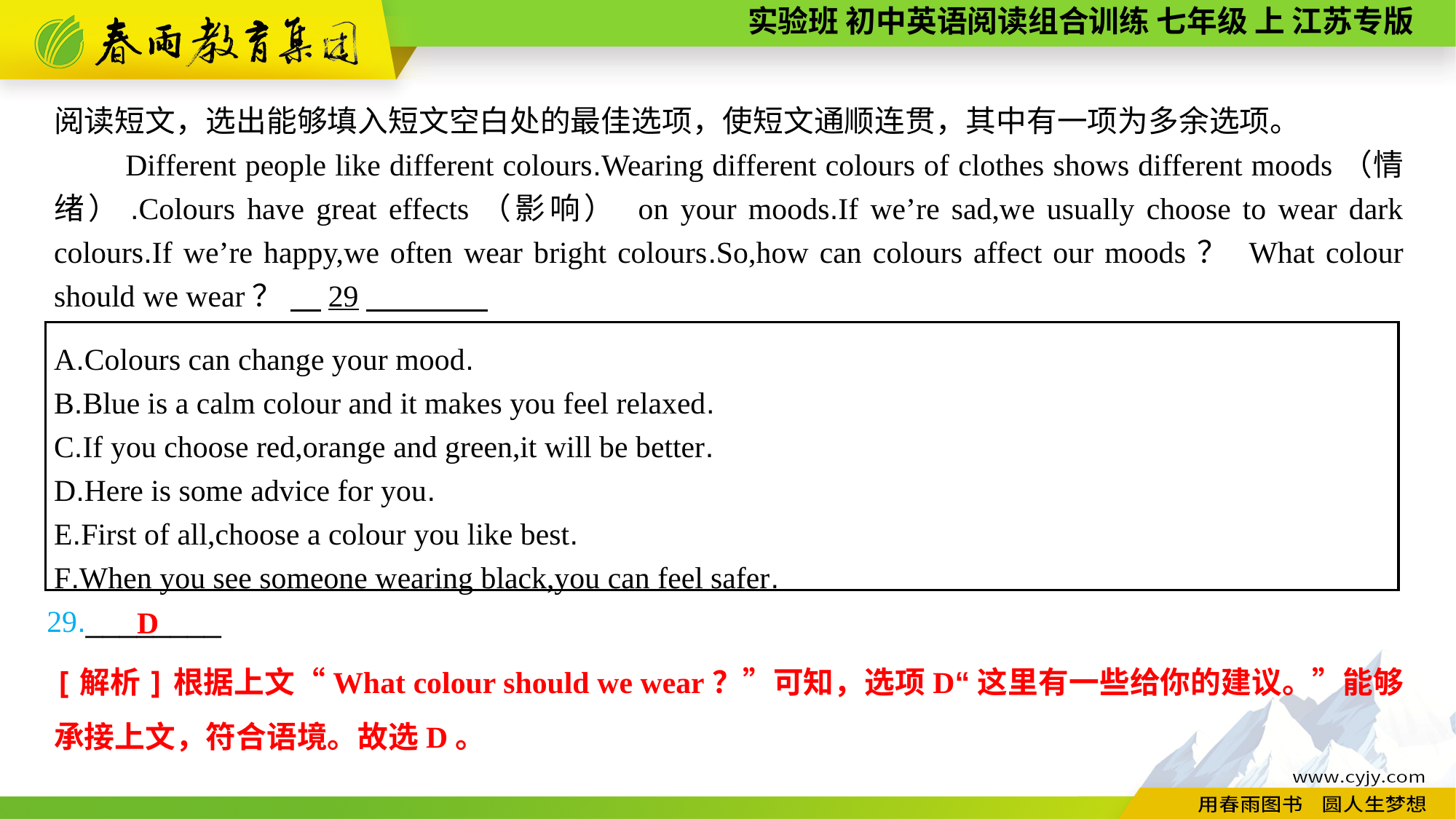

阅读短文，选出能够填入短文空白处的最佳选项，使短文通顺连贯，其中有一项为多余选项。
        Different people like different colours.Wearing different colours of clothes shows different moods（情绪）.Colours have great effects（影响） on your moods.If we’re sad,we usually choose to wear dark colours.If we’re happy,we often wear bright colours.So,how can colours affect our moods？ What colour should we wear？ 　29

A.Colours can change your mood.
B.Blue is a calm colour and it makes you feel relaxed.
C.If you choose red,orange and green,it will be better.
D.Here is some advice for you.
E.First of all,choose a colour you like best.
F.When you see someone wearing black,you can feel safer.
29.________
D
[解析]根据上文“What colour should we wear？”可知，选项D“这里有一些给你的建议。”能够承接上文，符合语境。故选D。